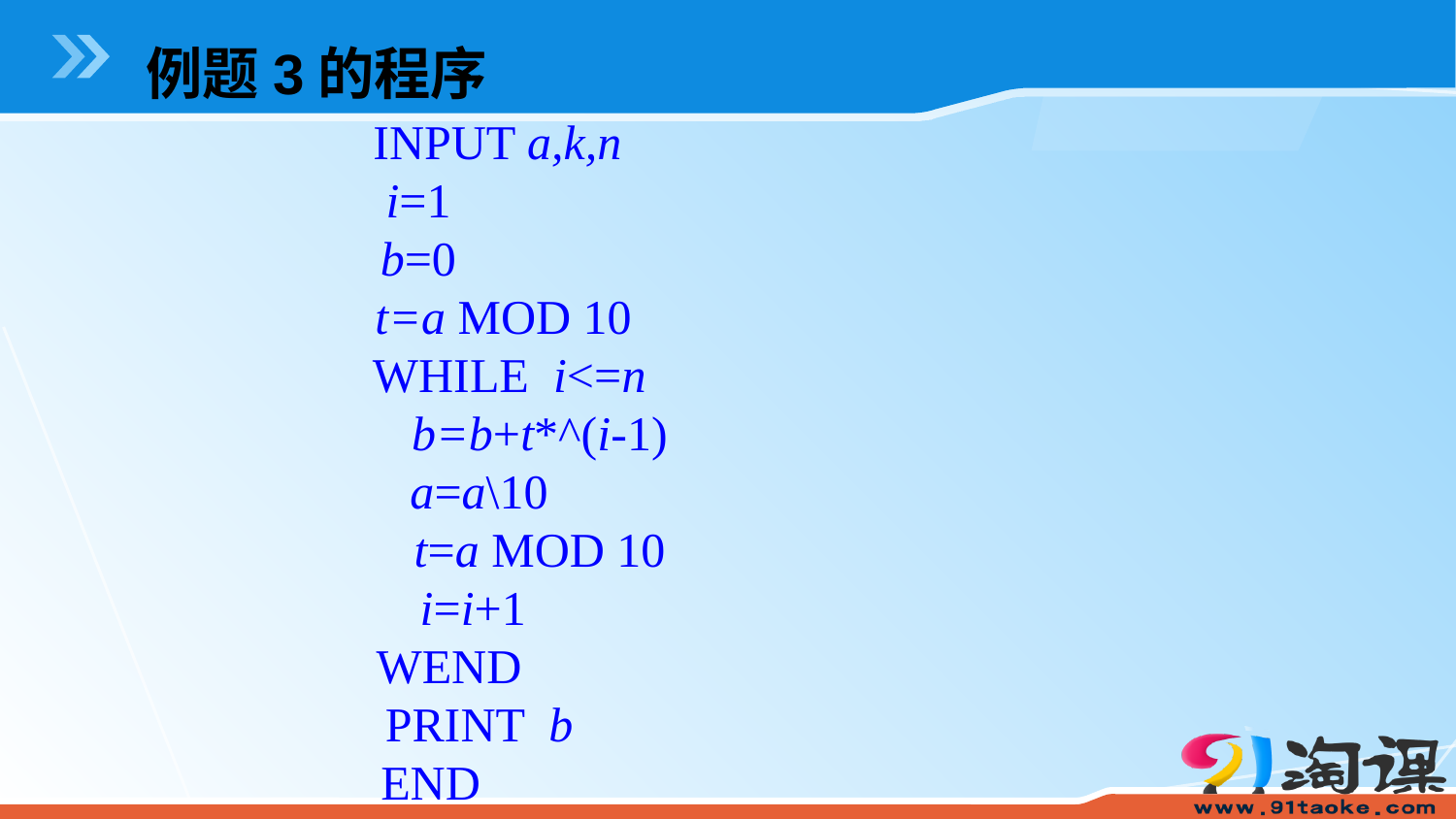

例题3的程序

             INPUT a,k,n
i=1
b=0
              t=a MOD 10
               WHILE  i<=n
                    b=b+t*^(i-1)
          a=a\10
                    t=a MOD 10
         i=i+1
     WEND
          PRINT  b
  END